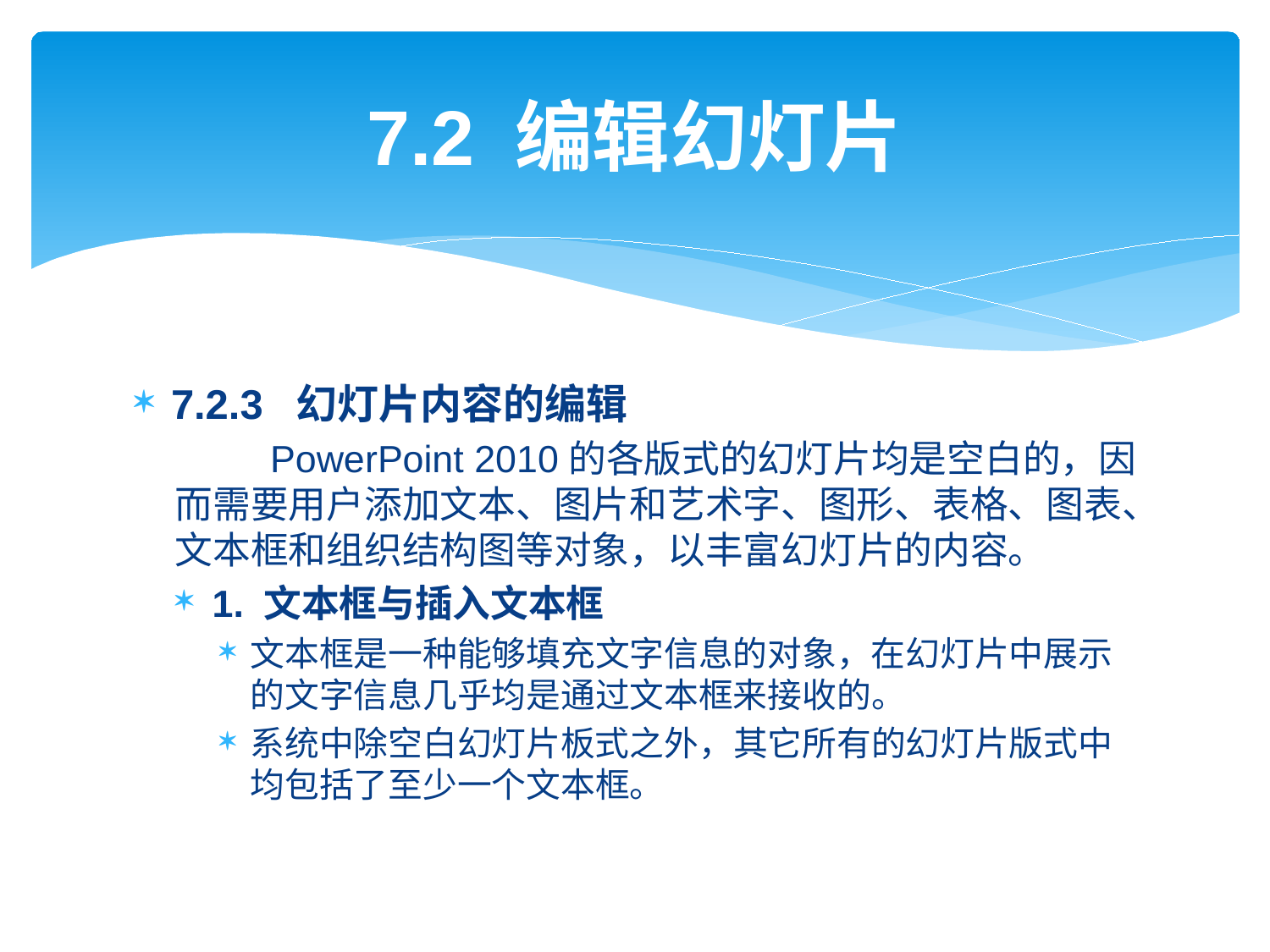

# 7.2 编辑幻灯片
7.2.3  幻灯片内容的编辑
         PowerPoint 2010的各版式的幻灯片均是空白的，因而需要用户添加文本、图片和艺术字、图形、表格、图表、文本框和组织结构图等对象，以丰富幻灯片的内容。
1. 文本框与插入文本框
文本框是一种能够填充文字信息的对象，在幻灯片中展示的文字信息几乎均是通过文本框来接收的。
系统中除空白幻灯片板式之外，其它所有的幻灯片版式中均包括了至少一个文本框。